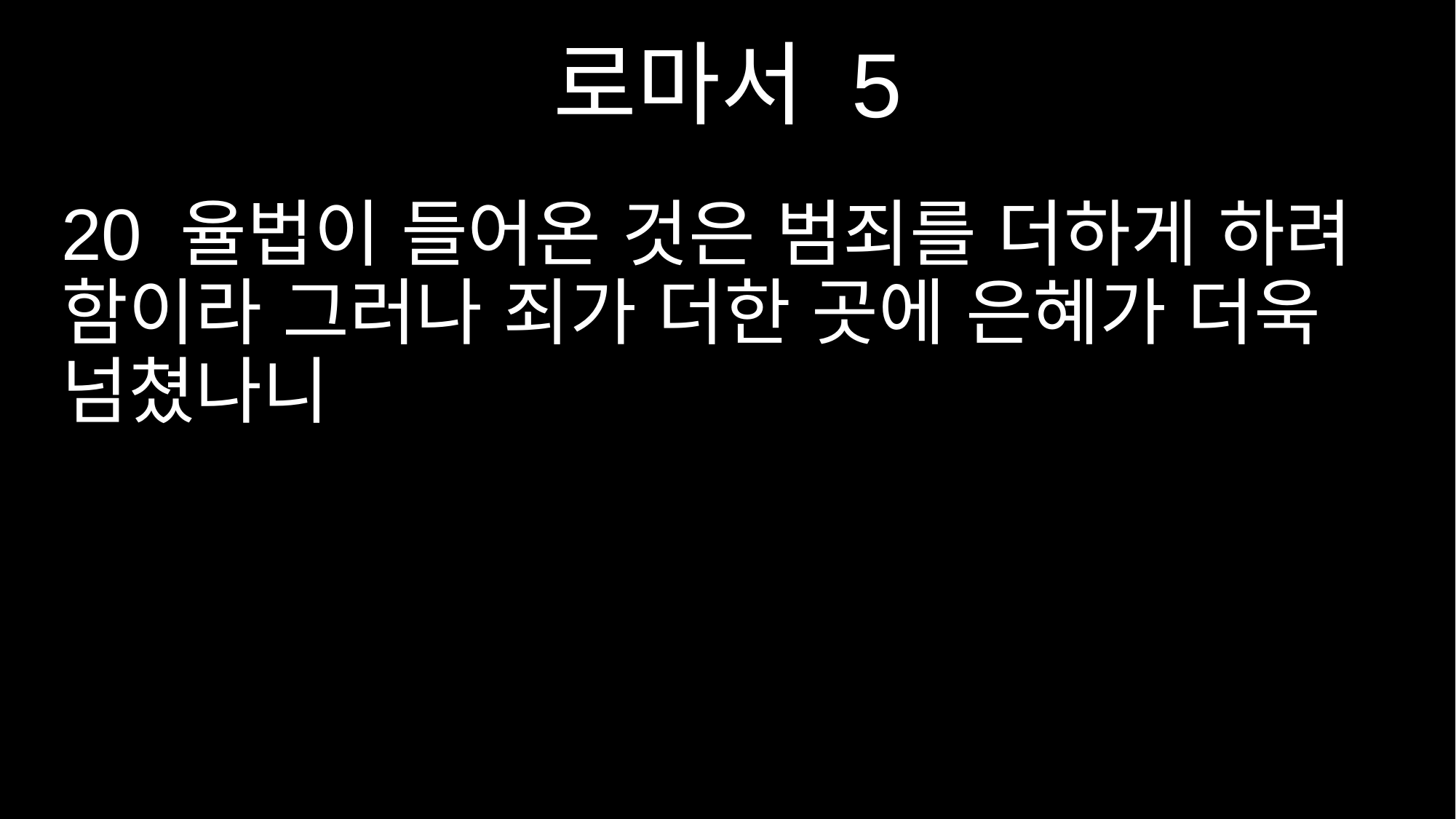

로마서 5
20 율법이 들어온 것은 범죄를 더하게 하려 함이라 그러나 죄가 더한 곳에 은혜가 더욱 넘쳤나니